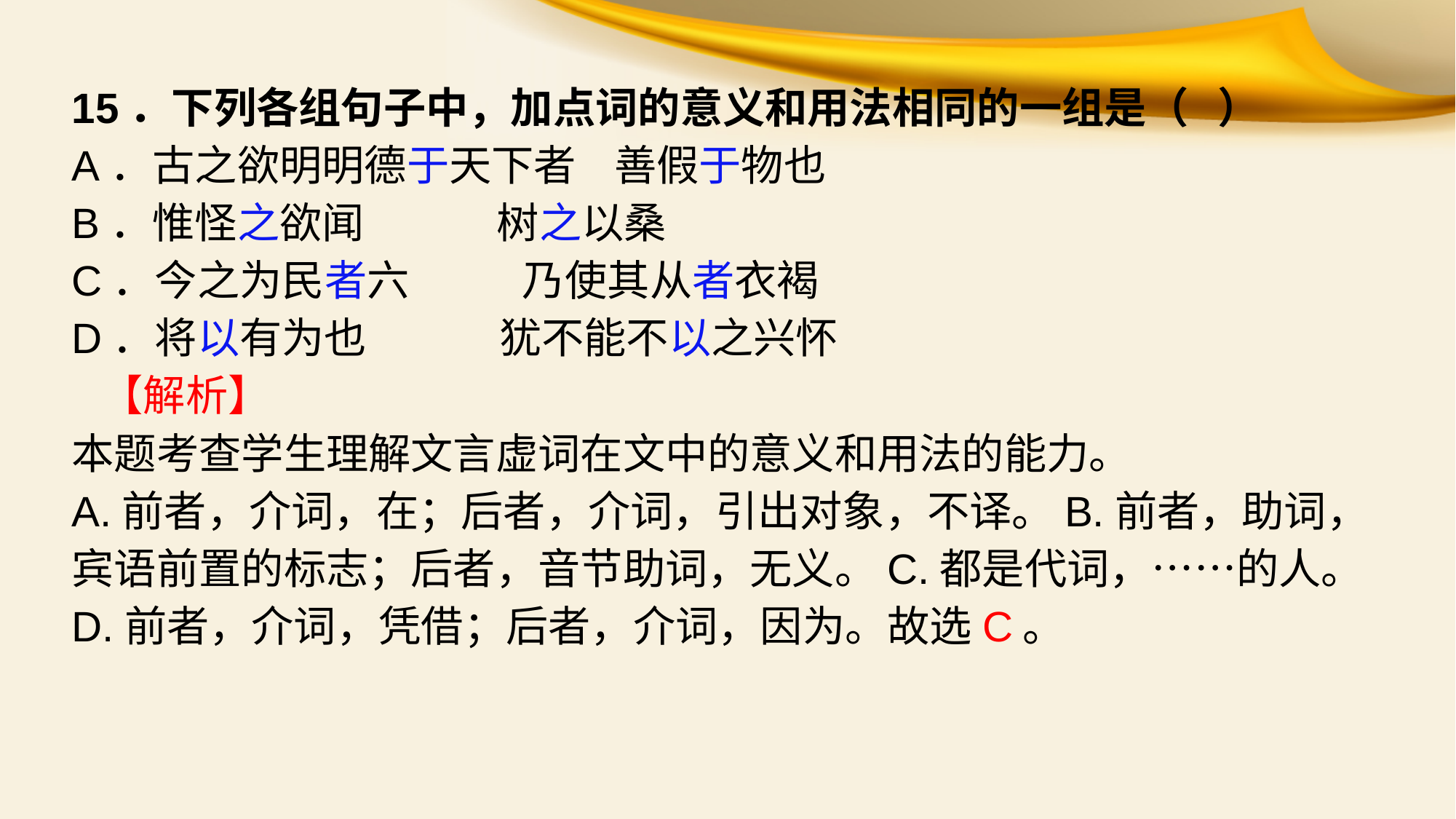

15．下列各组句子中，加点词的意义和用法相同的一组是（   ）
A．古之欲明明德于天下者    善假于物也
B．惟怪之欲闻              树之以桑
C．今之为民者六            乃使其从者衣褐
D．将以有为也              犹不能不以之兴怀
  【解析】
本题考查学生理解文言虚词在文中的意义和用法的能力。
A.前者，介词，在；后者，介词，引出对象，不译。B.前者，助词，宾语前置的标志；后者，音节助词，无义。C.都是代词，……的人。D.前者，介词，凭借；后者，介词，因为。故选C。